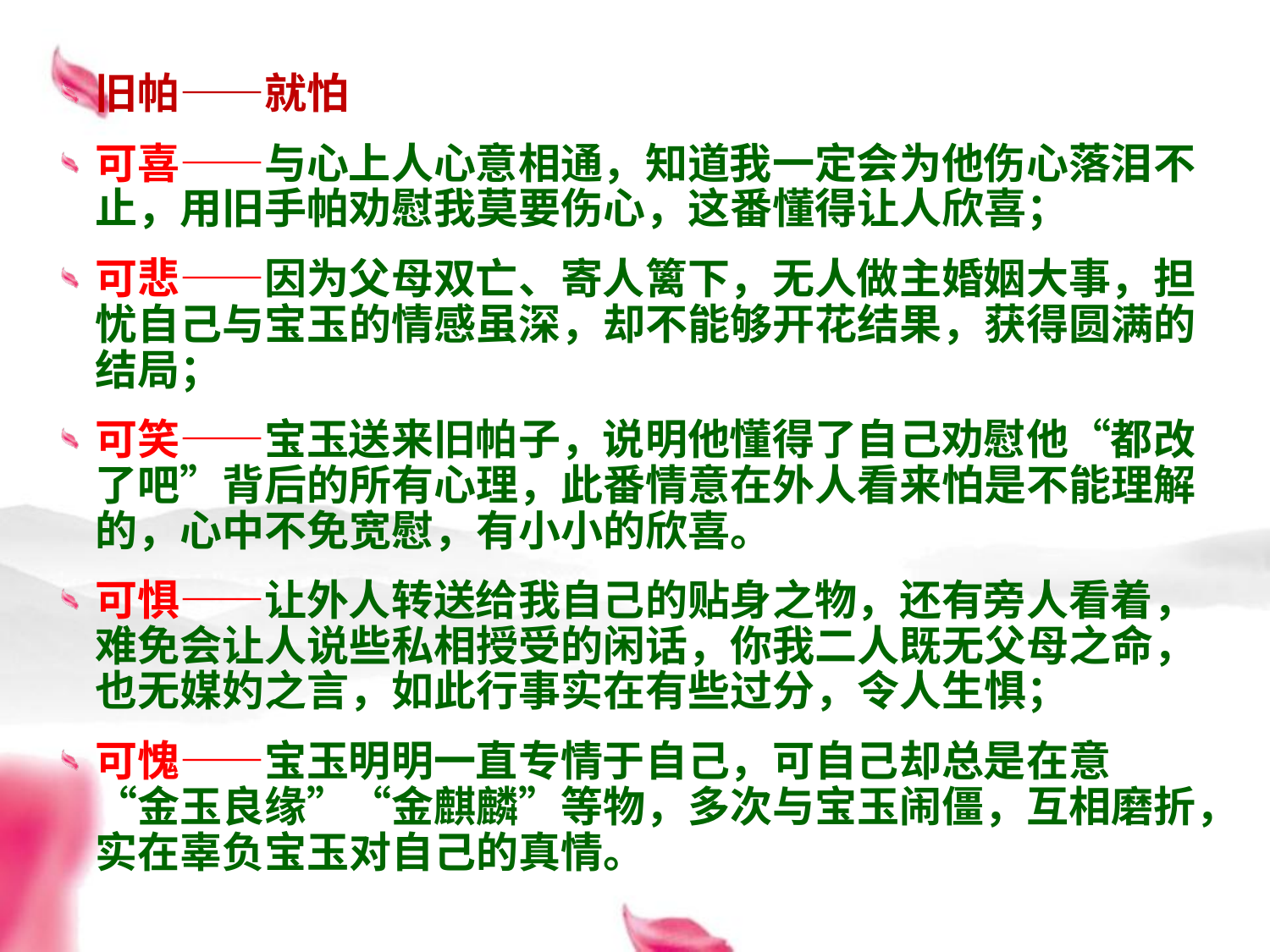

旧帕——就怕
可喜——与心上人心意相通，知道我一定会为他伤心落泪不止，用旧手帕劝慰我莫要伤心，这番懂得让人欣喜；
可悲——因为父母双亡、寄人篱下，无人做主婚姻大事，担忧自己与宝玉的情感虽深，却不能够开花结果，获得圆满的结局；
可笑——宝玉送来旧帕子，说明他懂得了自己劝慰他“都改了吧”背后的所有心理，此番情意在外人看来怕是不能理解的，心中不免宽慰，有小小的欣喜。
可惧——让外人转送给我自己的贴身之物，还有旁人看着，难免会让人说些私相授受的闲话，你我二人既无父母之命，也无媒妁之言，如此行事实在有些过分，令人生惧；
可愧——宝玉明明一直专情于自己，可自己却总是在意 “金玉良缘”“金麒麟”等物，多次与宝玉闹僵，互相磨折，实在辜负宝玉对自己的真情。